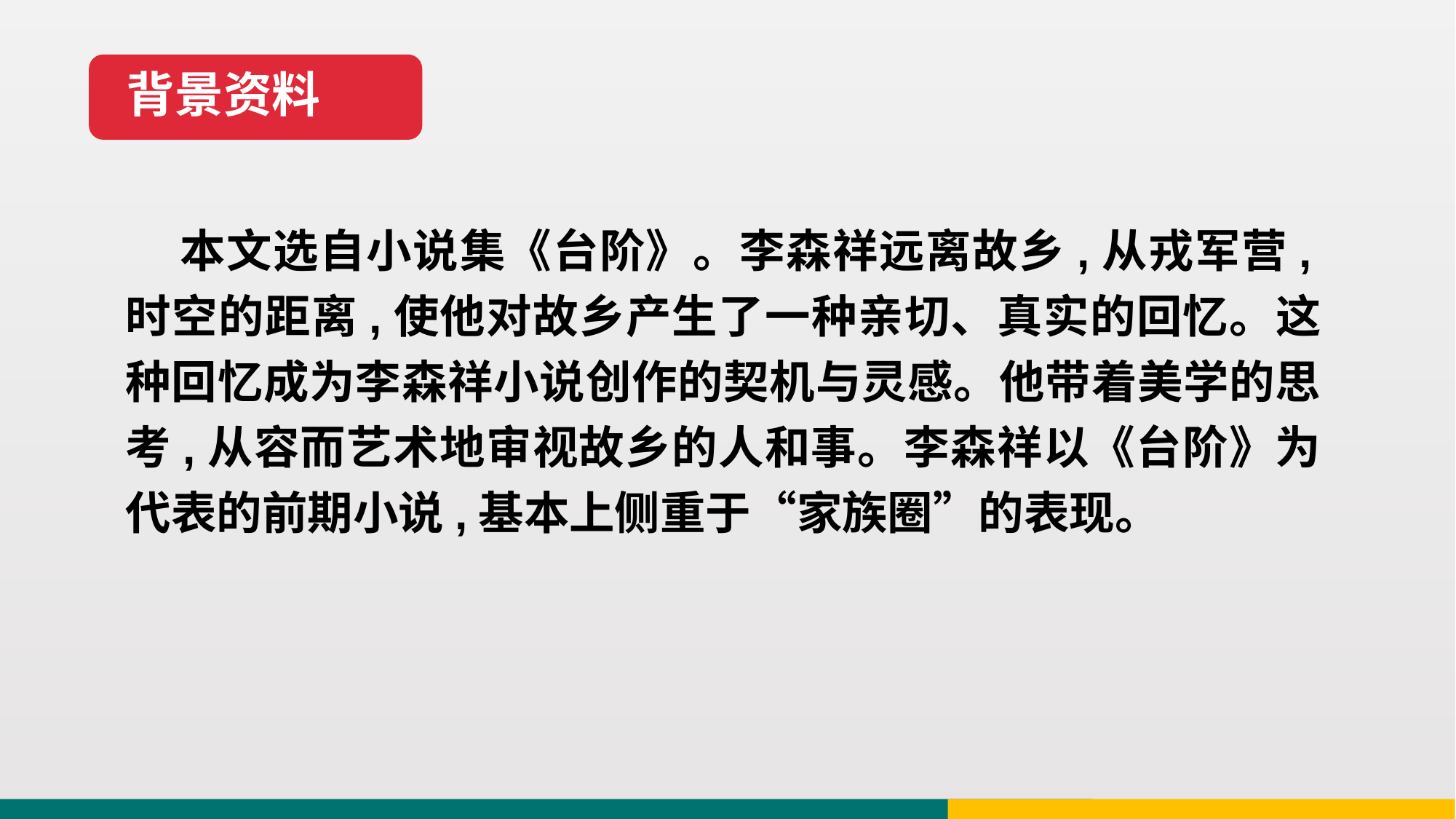

背景资料
    本文选自小说集《台阶》。李森祥远离故乡,从戎军营,时空的距离,使他对故乡产生了一种亲切、真实的回忆。这种回忆成为李森祥小说创作的契机与灵感。他带着美学的思考,从容而艺术地审视故乡的人和事。李森祥以《台阶》为代表的前期小说,基本上侧重于“家族圈”的表现。